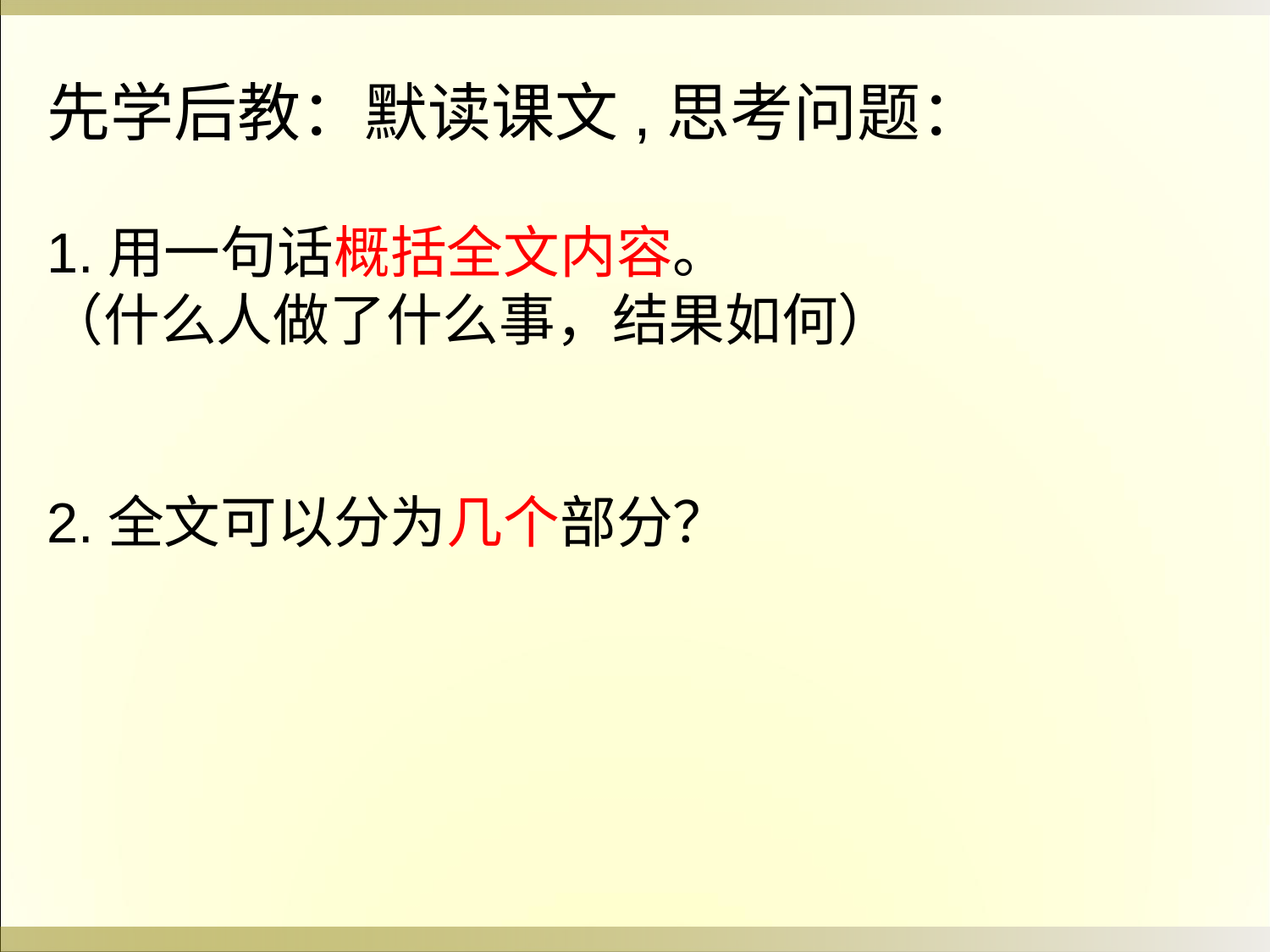

先学后教：默读课文,思考问题：

1.用一句话概括全文内容。
（什么人做了什么事，结果如何）

2.全文可以分为几个部分？